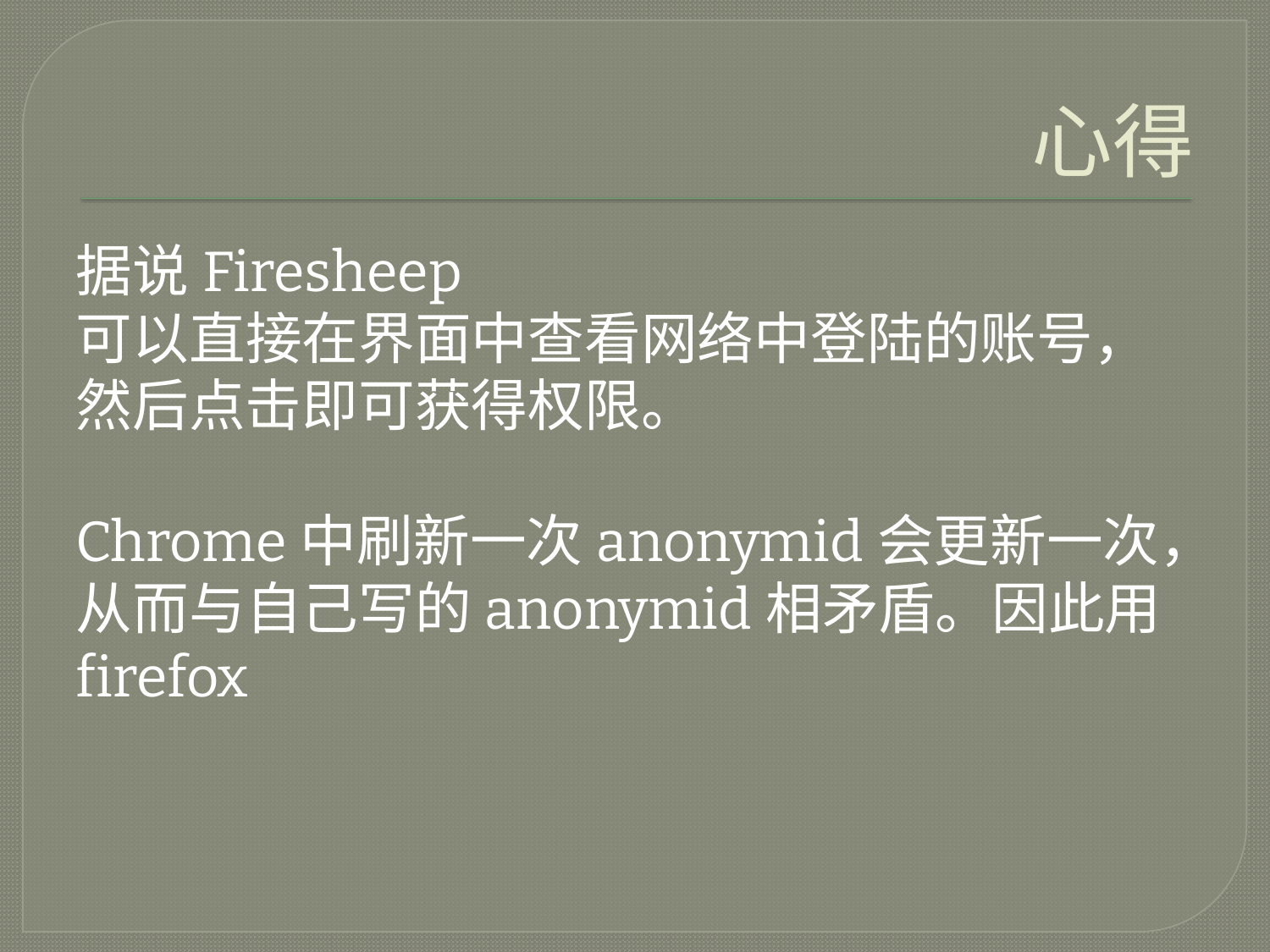

# 心得
据说Firesheep
可以直接在界面中查看网络中登陆的账号，然后点击即可获得权限。

Chrome中刷新一次anonymid会更新一次，从而与自己写的anonymid相矛盾。因此用firefox